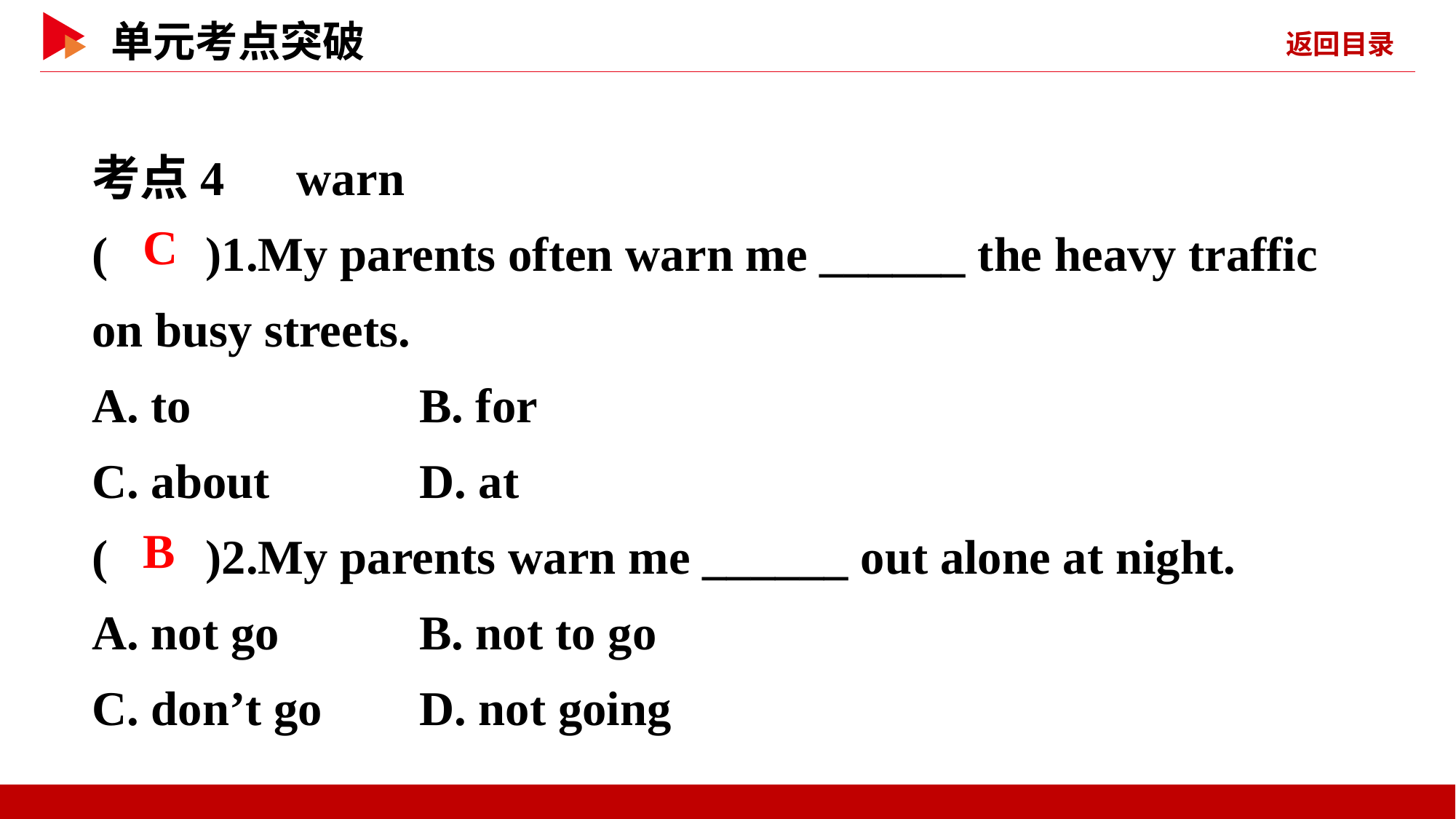

考点4　warn
(        )1.My parents often warn me ______ the heavy traffic on busy streets.
A. to			B. for
C. about		D. at
(        )2.My parents warn me ______ out alone at night.
A. not go		B. not to go
C. don’t go	D. not going
   C
   B